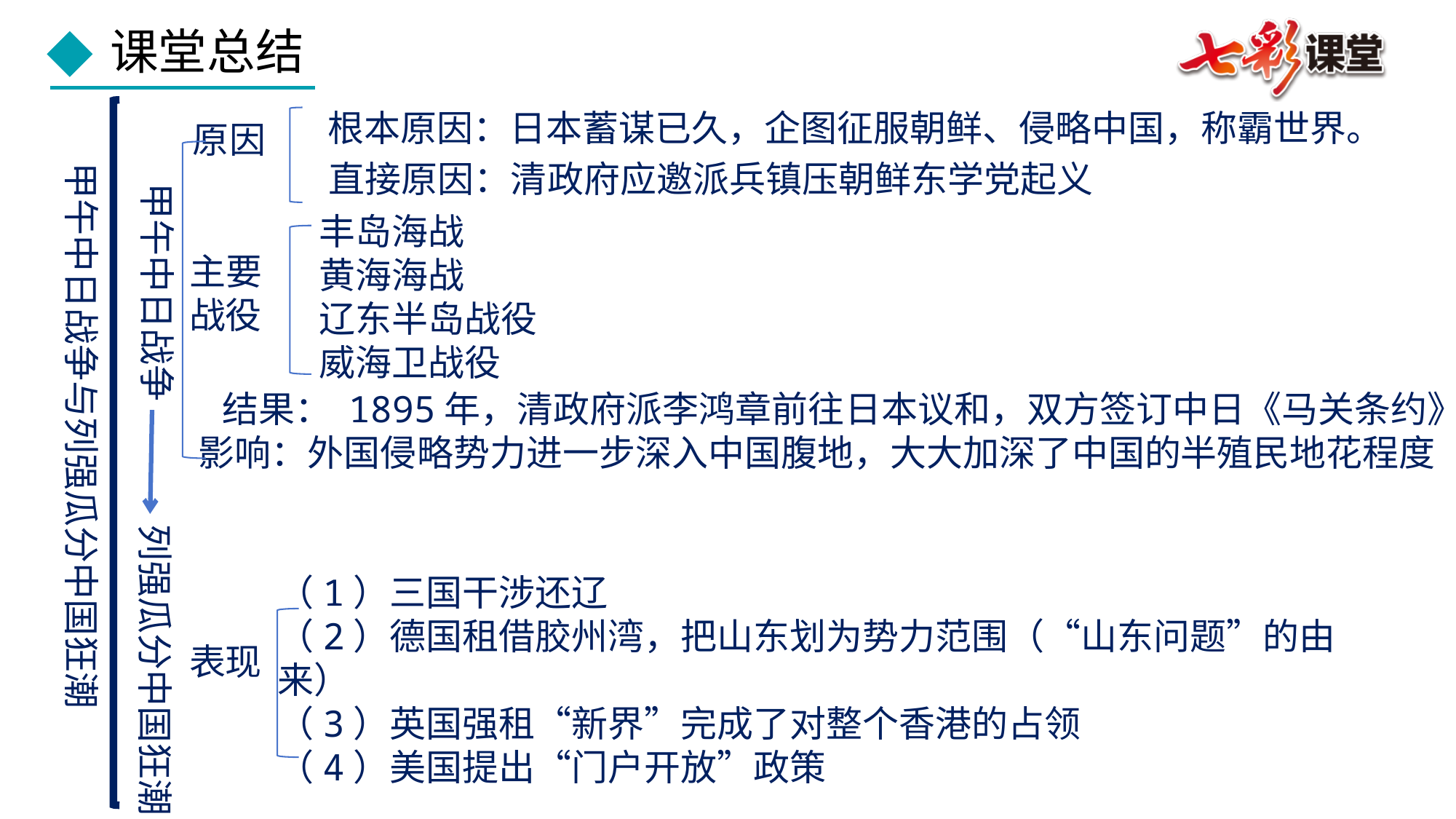

课堂总结

根本原因：日本蓄谋已久，企图征服朝鲜、侵略中国，称霸世界。

原因

直接原因：清政府应邀派兵镇压朝鲜东学党起义
甲午中日战争与列强瓜分中国狂潮
甲午中日战争
丰岛海战
黄海海战
辽东半岛战役
威海卫战役

主要
战役
           结果： 1895年，清政府派李鸿章前往日本议和，双方签订中日《马关条约》
   影响：外国侵略势力进一步深入中国腹地，大大加深了中国的半殖民地花程度
列强瓜分中国狂潮
（1）三国干涉还辽
（2）德国租借胶州湾，把山东划为势力范围（“山东问题”的由来）
（3）英国强租“新界”完成了对整个香港的占领
（4）美国提出“门户开放”政策

表现